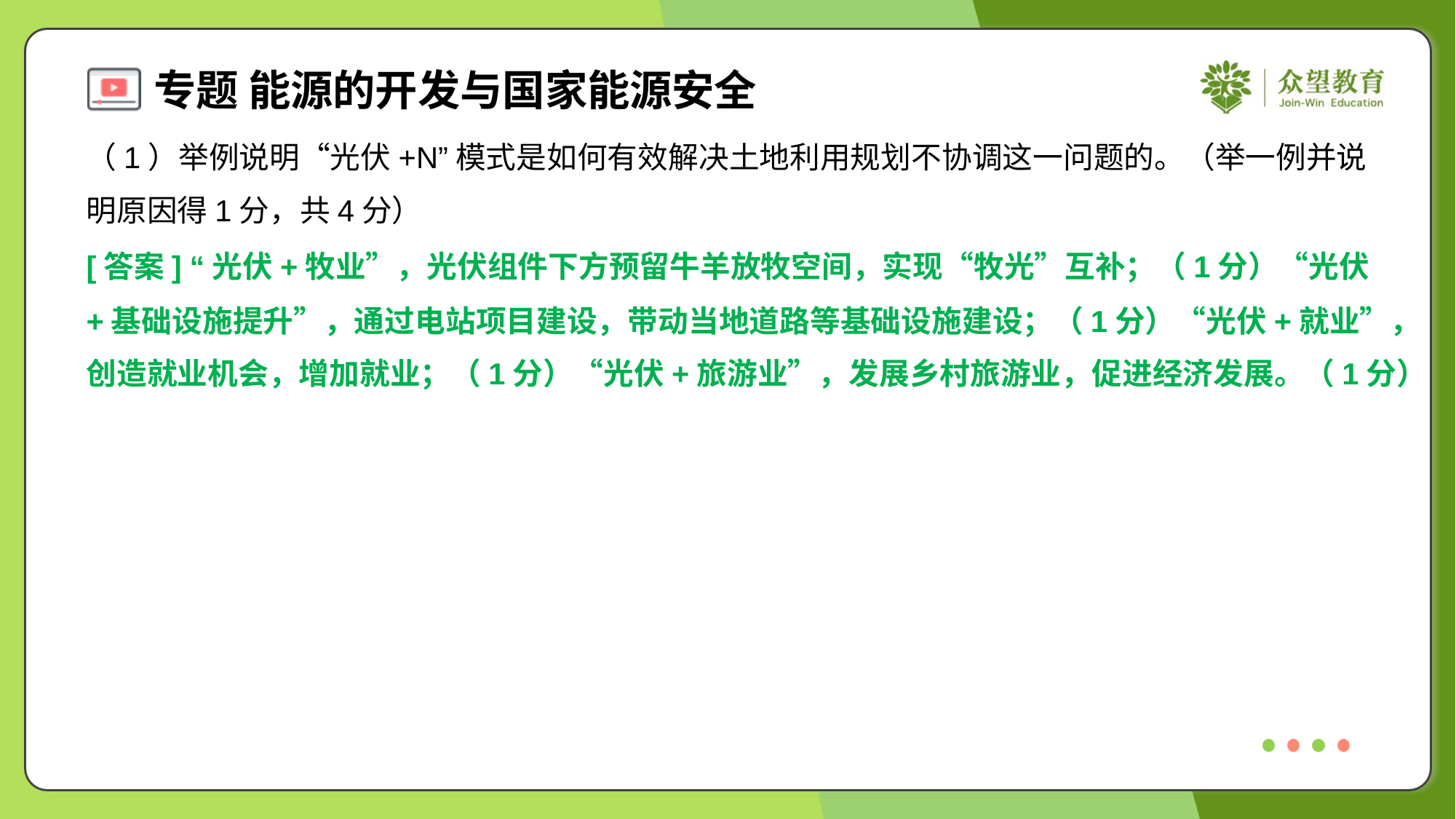

（1）举例说明“光伏+N”模式是如何有效解决土地利用规划不协调这一问题的。（举一例并说
明原因得1分，共4分）
[答案] “光伏+牧业”，光伏组件下方预留牛羊放牧空间，实现“牧光”互补；（1分）“光伏
+基础设施提升”，通过电站项目建设，带动当地道路等基础设施建设；（1分）“光伏+就业”，
创造就业机会，增加就业；（1分）“光伏+旅游业”，发展乡村旅游业，促进经济发展。（1分）